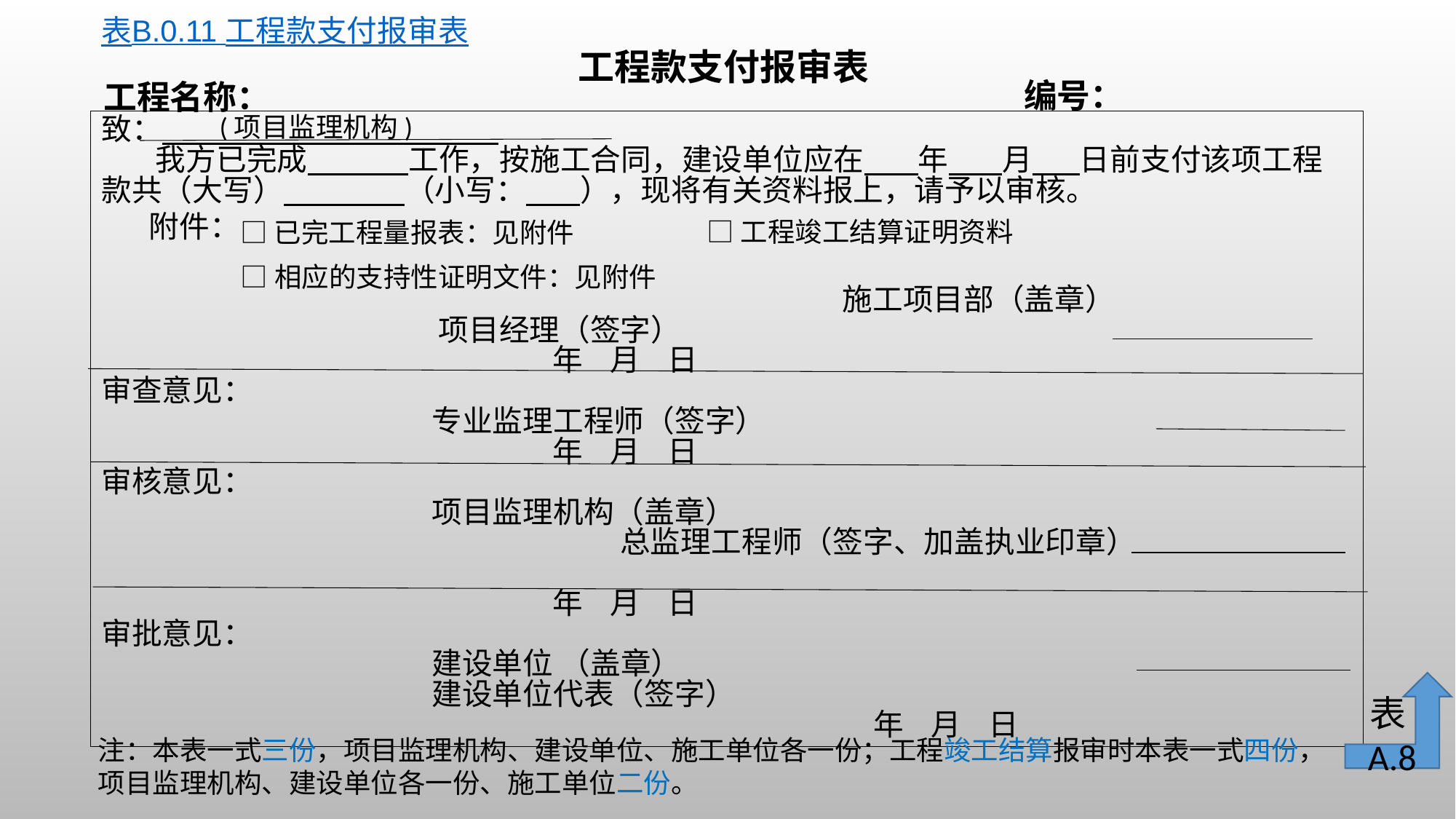

表B.0.11 工程款支付报审表
工程款支付报审表
编号：
工程名称：
(项目监理机构)
致：
       我方已完成               工作，按施工合同，建设单位应在        年        月       日前支付该项工程款共（大写）                  （小写：        ），现将有关资料报上，请予以审核。
      附件：

                                                                                                             施工项目部（盖章）
                                                 项目经理（签字）
                                                                  年    月    日
审查意见：
                                                专业监理工程师（签字）
                                                                  年    月    日
审核意见：
                                                项目监理机构（盖章）
                                                                            总监理工程师（签字、加盖执业印章）
                                                                  年    月    日
审批意见：
                                                建设单位 （盖章）
                                                建设单位代表（签字）
                                                                年    月    日
□工程竣工结算证明资料
□已完工程量报表：见附件
□相应的支持性证明文件：见附件
表A.8

注：本表一式三份，项目监理机构、建设单位、施工单位各一份；工程竣工结算报审时本表一式四份，项目监理机构、建设单位各一份、施工单位二份。